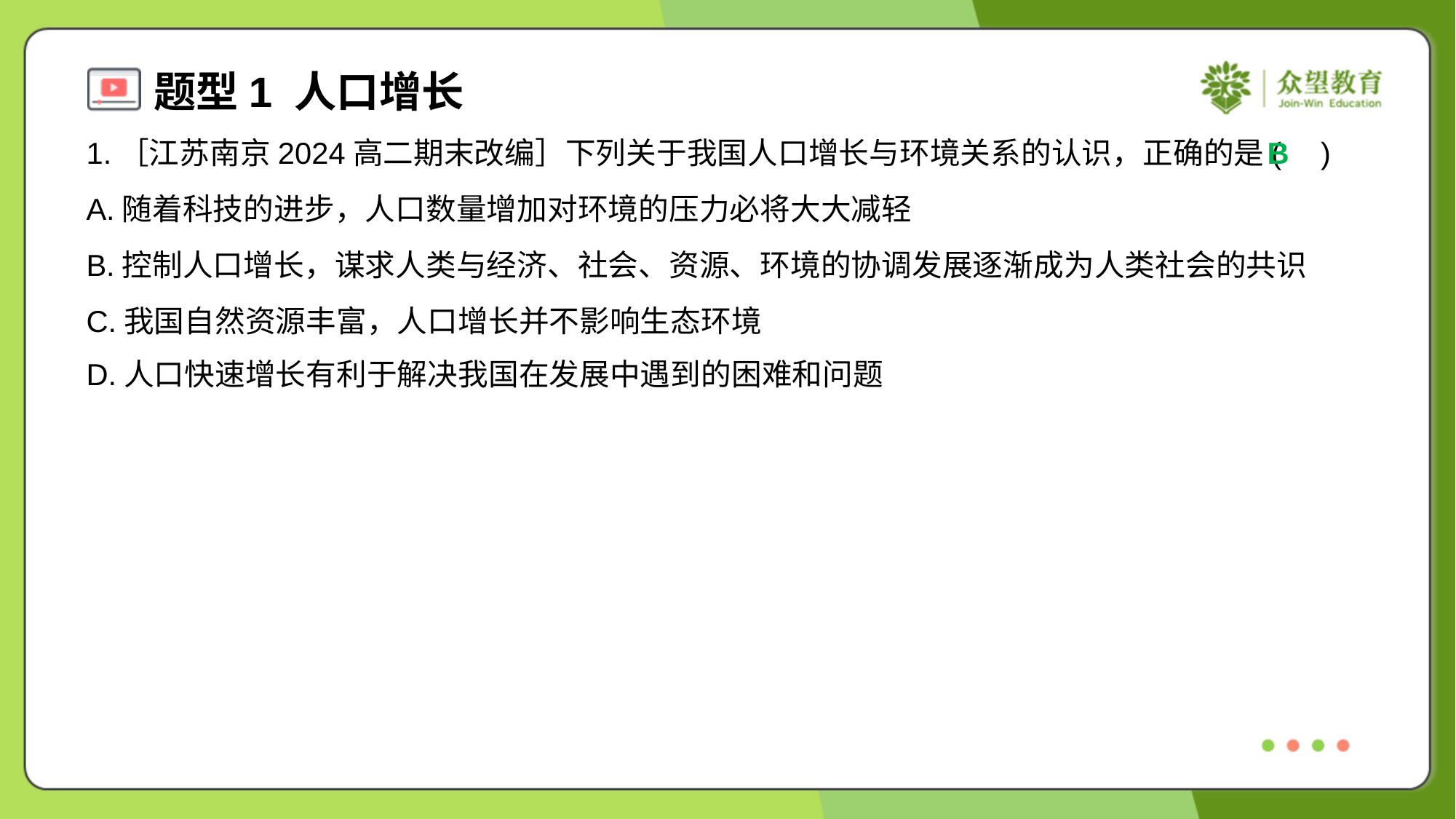

1.［江苏南京2024高二期末改编］下列关于我国人口增长与环境关系的认识，正确的是(     )
B
A.随着科技的进步，人口数量增加对环境的压力必将大大减轻
B.控制人口增长，谋求人类与经济、社会、资源、环境的协调发展逐渐成为人类社会的共识
C.我国自然资源丰富，人口增长并不影响生态环境
D.人口快速增长有利于解决我国在发展中遇到的困难和问题